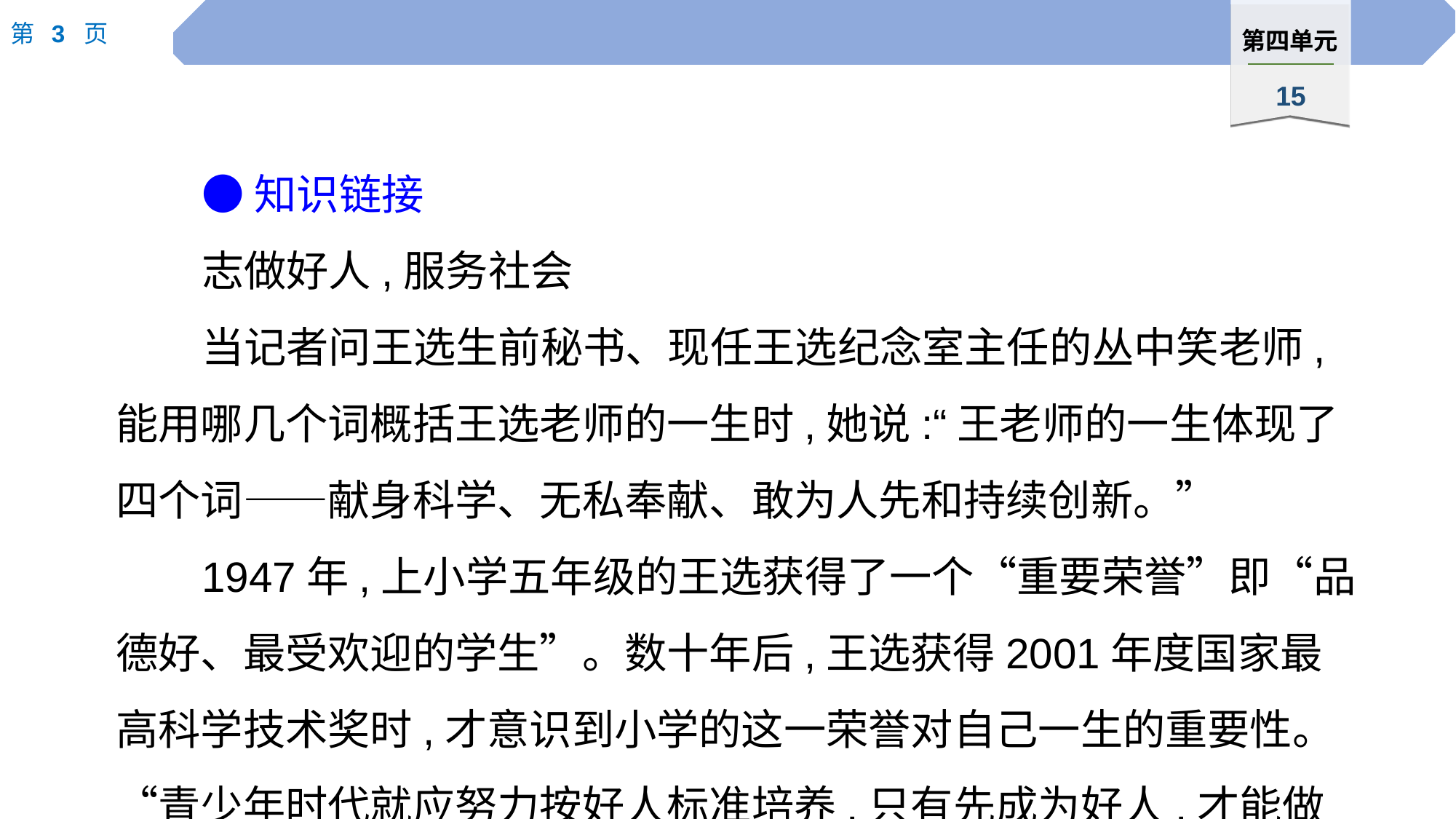

●知识链接
志做好人,服务社会
当记者问王选生前秘书、现任王选纪念室主任的丛中笑老师,能用哪几个词概括王选老师的一生时,她说:“王老师的一生体现了四个词——献身科学、无私奉献、敢为人先和持续创新。”
1947年,上小学五年级的王选获得了一个“重要荣誉”即“品德好、最受欢迎的学生”。数十年后,王选获得2001年度国家最高科学技术奖时,才意识到小学的这一荣誉对自己一生的重要性。“青少年时代就应努力按好人标准培养,只有先成为好人,才能做